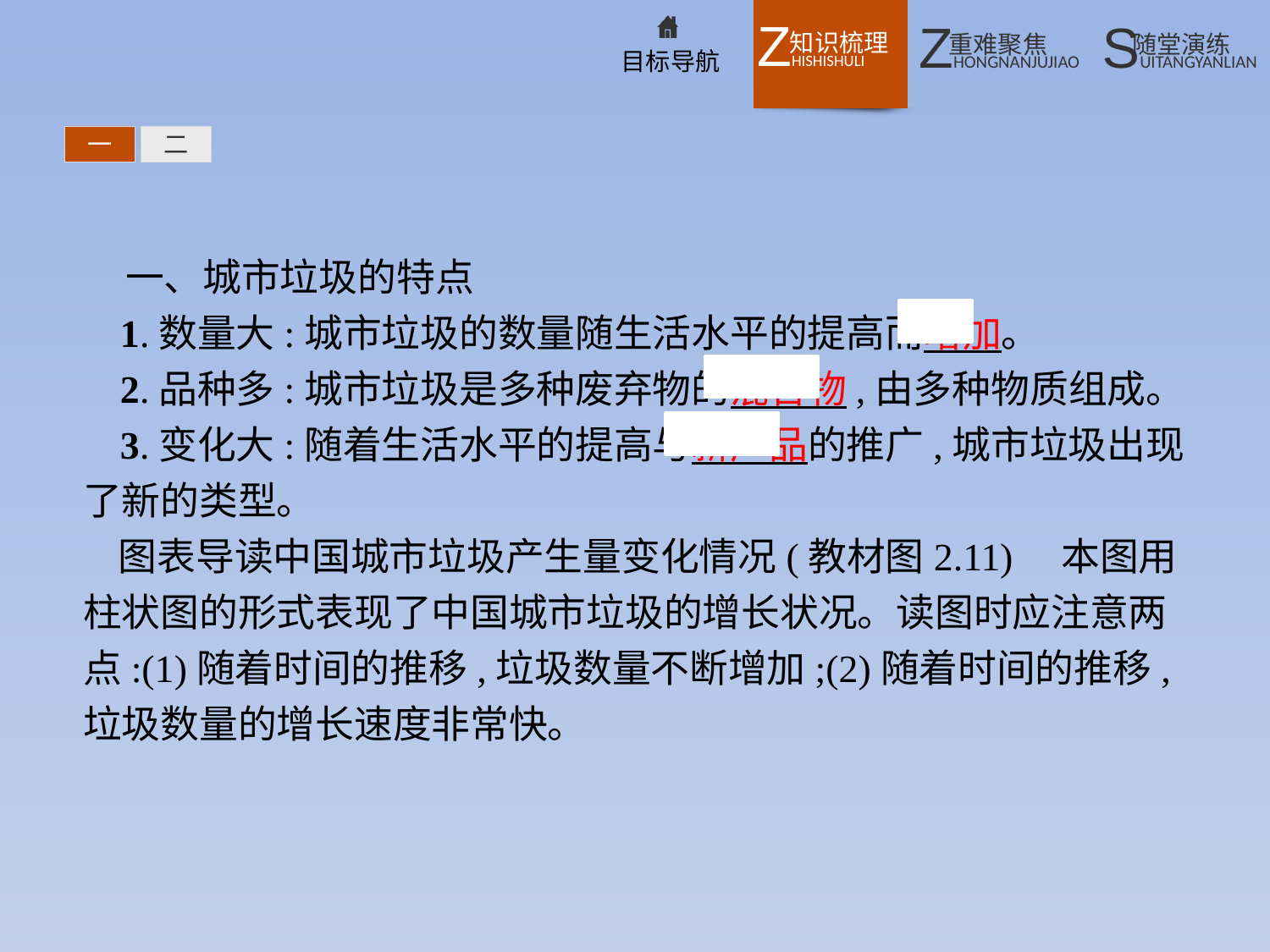

一
二
一、城市垃圾的特点
1.数量大:城市垃圾的数量随生活水平的提高而增加。
2.品种多:城市垃圾是多种废弃物的混合物,由多种物质组成。
3.变化大:随着生活水平的提高与新产品的推广,城市垃圾出现了新的类型。
图表导读中国城市垃圾产生量变化情况(教材图2.11)　本图用柱状图的形式表现了中国城市垃圾的增长状况。读图时应注意两点:(1)随着时间的推移,垃圾数量不断增加;(2)随着时间的推移,垃圾数量的增长速度非常快。